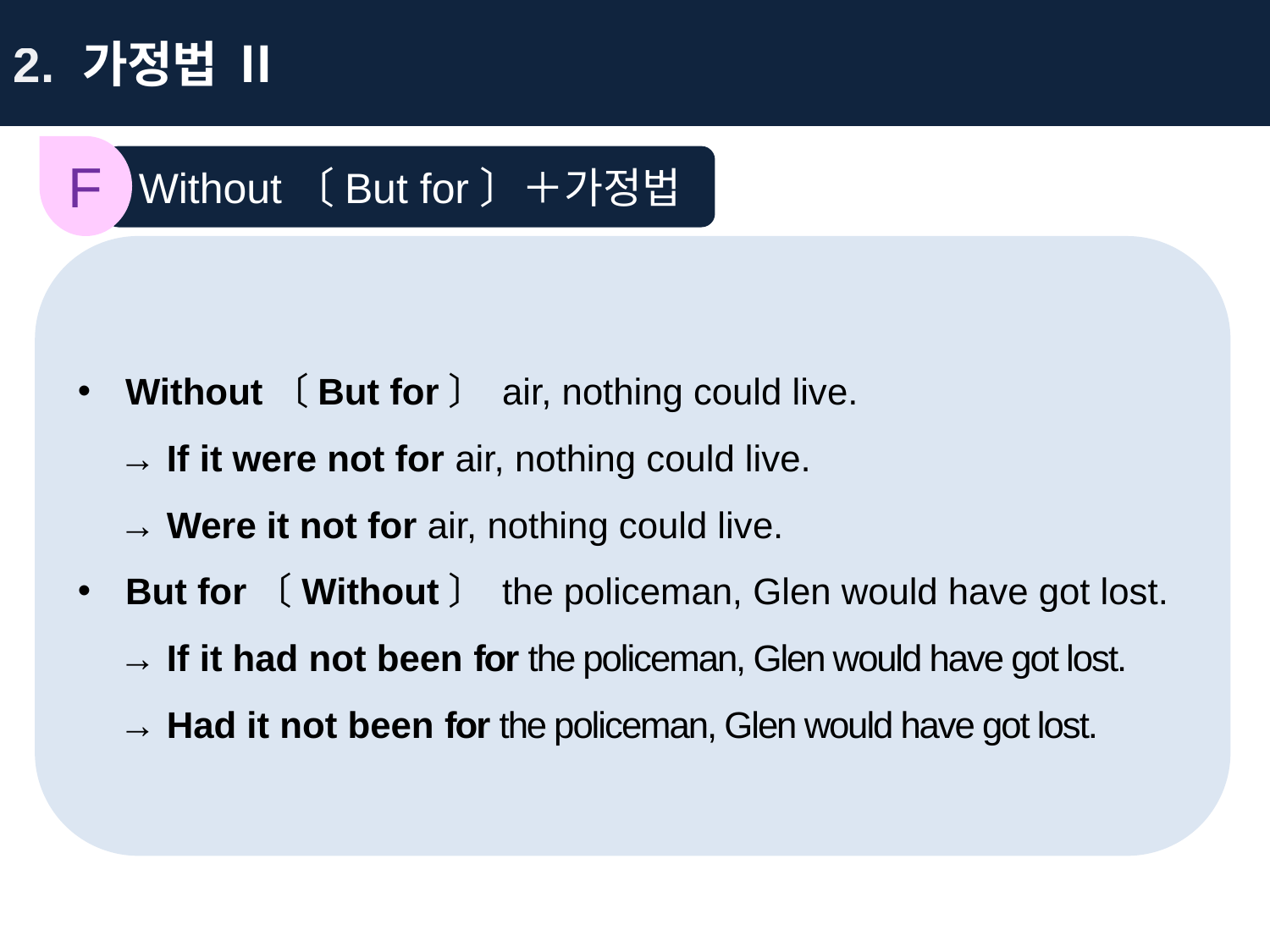

2. 가정법 Ⅱ

F
Without〔But for〕＋가정법
Without〔But for〕 air, nothing could live.
    → If it were not for air, nothing could live.
    → Were it not for air, nothing could live.
But for〔Without〕 the policeman, Glen would have got lost.
    → If it had not been for the policeman, Glen would have got lost.
    → Had it not been for the policeman, Glen would have got lost.